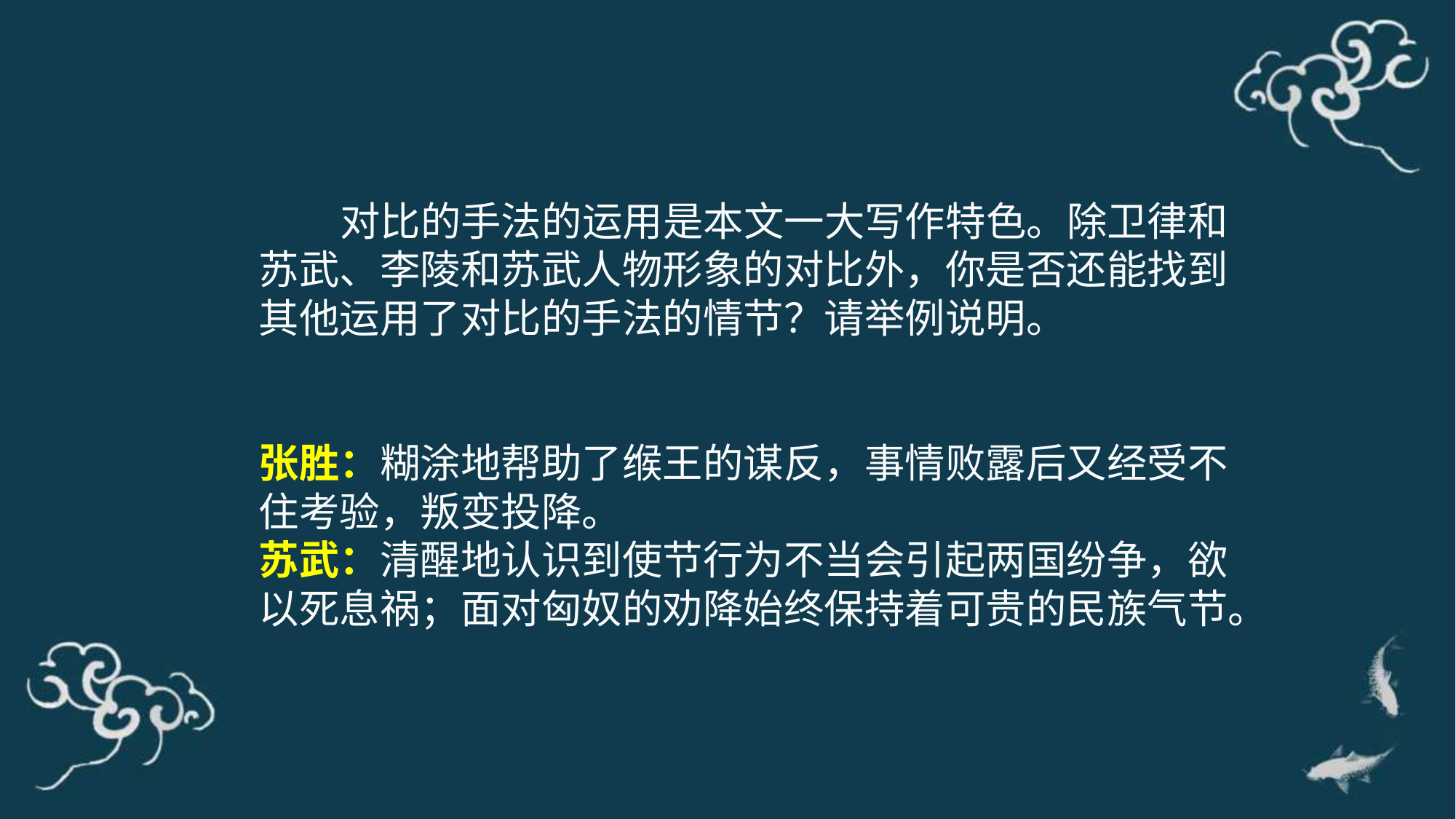

对比的手法的运用是本文一大写作特色。除卫律和苏武、李陵和苏武人物形象的对比外，你是否还能找到其他运用了对比的手法的情节？请举例说明。
张胜：糊涂地帮助了缑王的谋反，事情败露后又经受不住考验，叛变投降。
苏武：清醒地认识到使节行为不当会引起两国纷争，欲以死息祸；面对匈奴的劝降始终保持着可贵的民族气节。